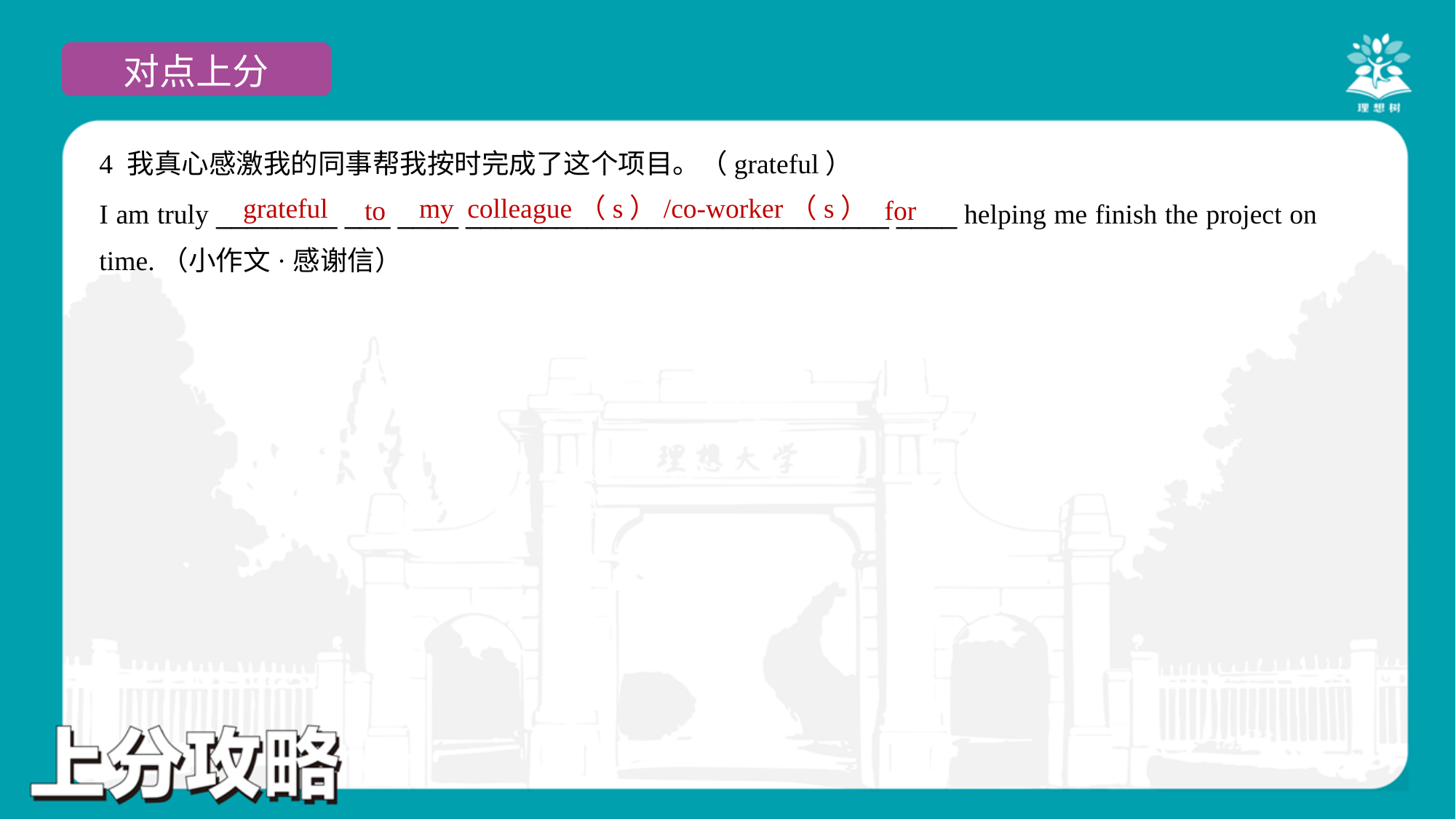

4 我真心感激我的同事帮我按时完成了这个项目。（grateful）
I am truly ________ ___ ____ ____________________________ ____ helping me finish the project on
time.（小作文·感谢信）
grateful
my
colleague（s）/co-worker（s）
to
for